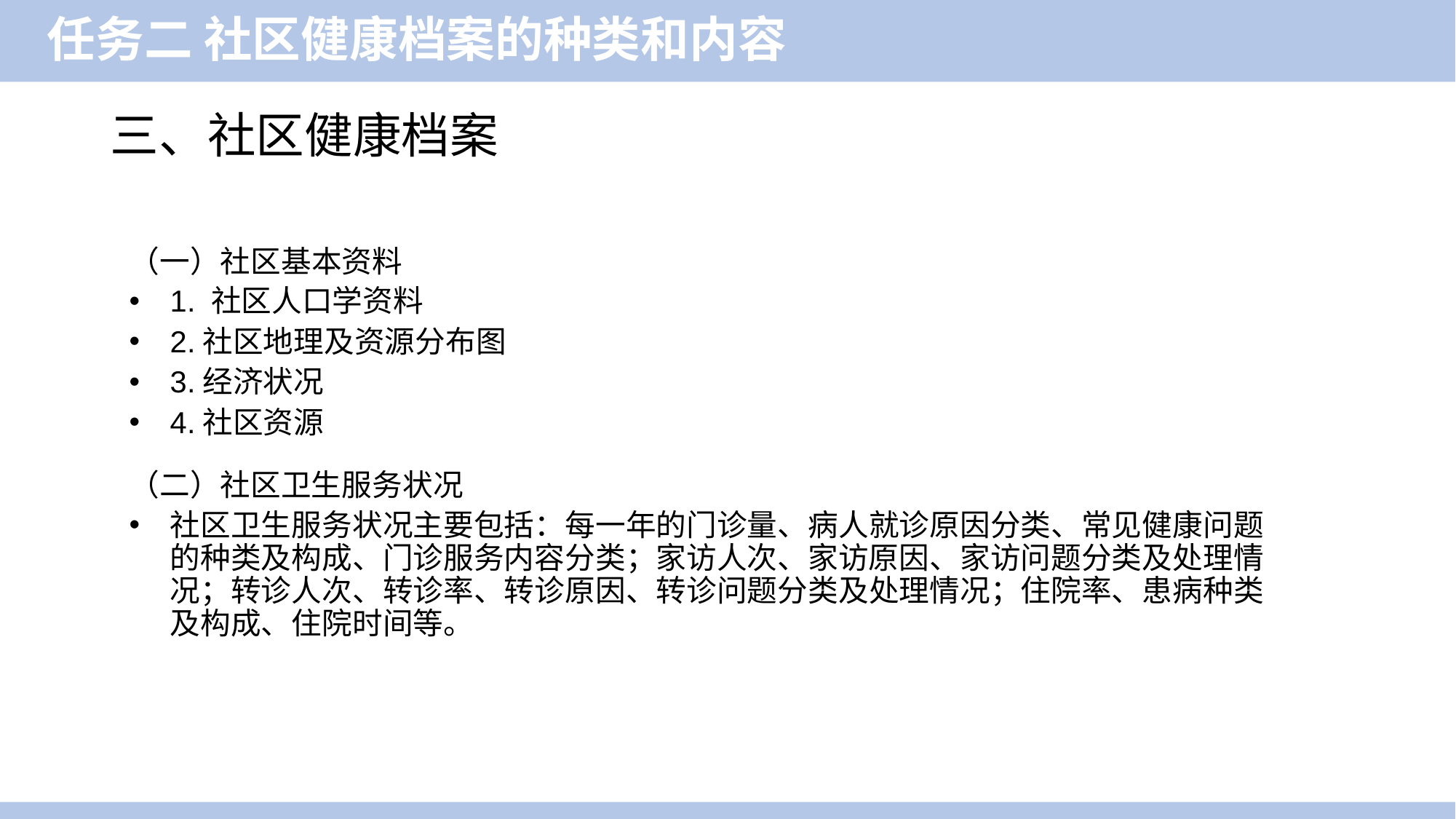

任务二 社区健康档案的种类和内容
三、社区健康档案
（一）社区基本资料
1. 社区人口学资料
2.社区地理及资源分布图
3.经济状况
4.社区资源
（二）社区卫生服务状况
社区卫生服务状况主要包括：每一年的门诊量、病人就诊原因分类、常见健康问题的种类及构成、门诊服务内容分类；家访人次、家访原因、家访问题分类及处理情况；转诊人次、转诊率、转诊原因、转诊问题分类及处理情况；住院率、患病种类及构成、住院时间等。